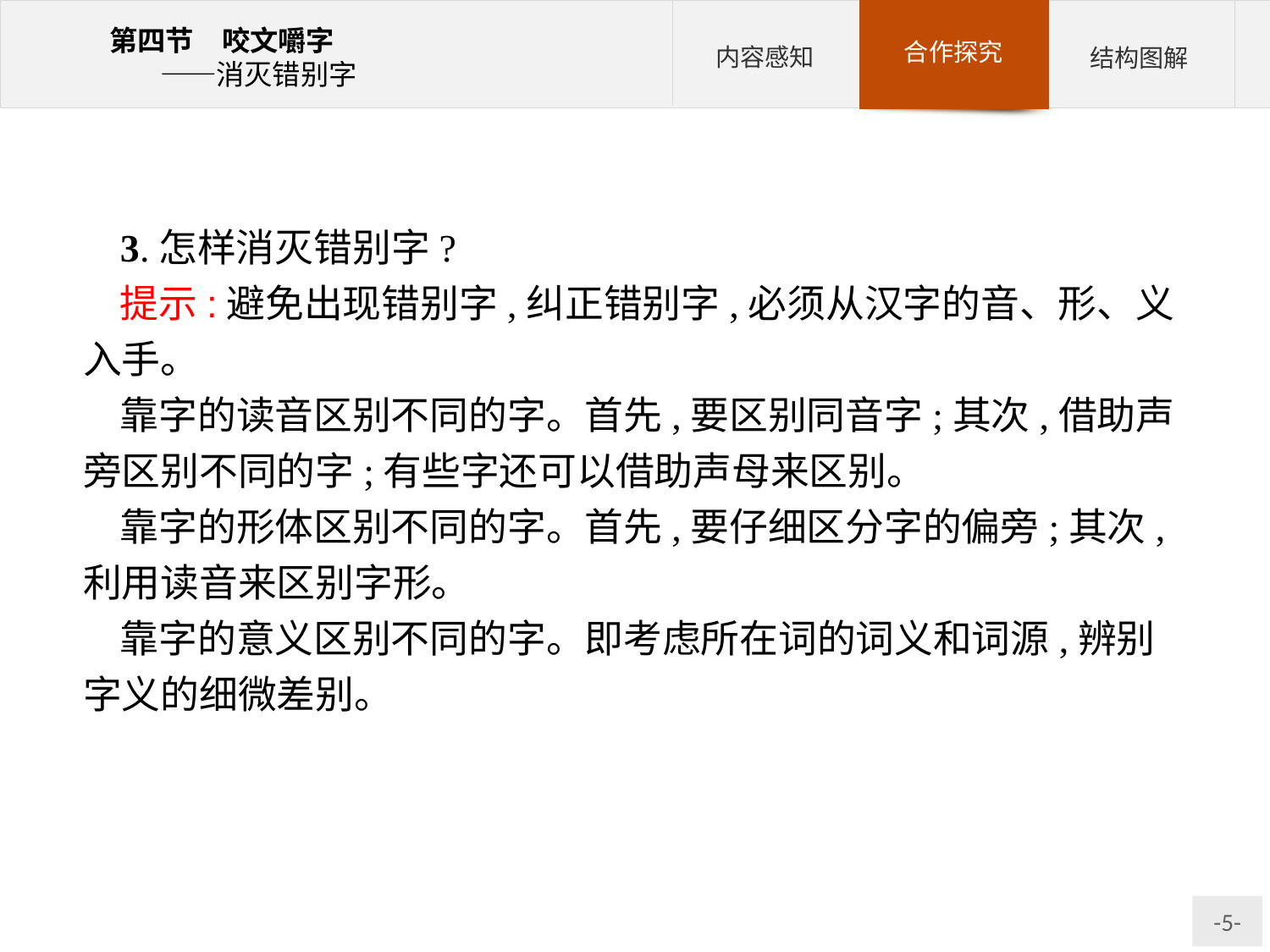

3.怎样消灭错别字?
提示:避免出现错别字,纠正错别字,必须从汉字的音、形、义入手。
靠字的读音区别不同的字。首先,要区别同音字;其次,借助声旁区别不同的字;有些字还可以借助声母来区别。
靠字的形体区别不同的字。首先,要仔细区分字的偏旁;其次,利用读音来区别字形。
靠字的意义区别不同的字。即考虑所在词的词义和词源,辨别字义的细微差别。